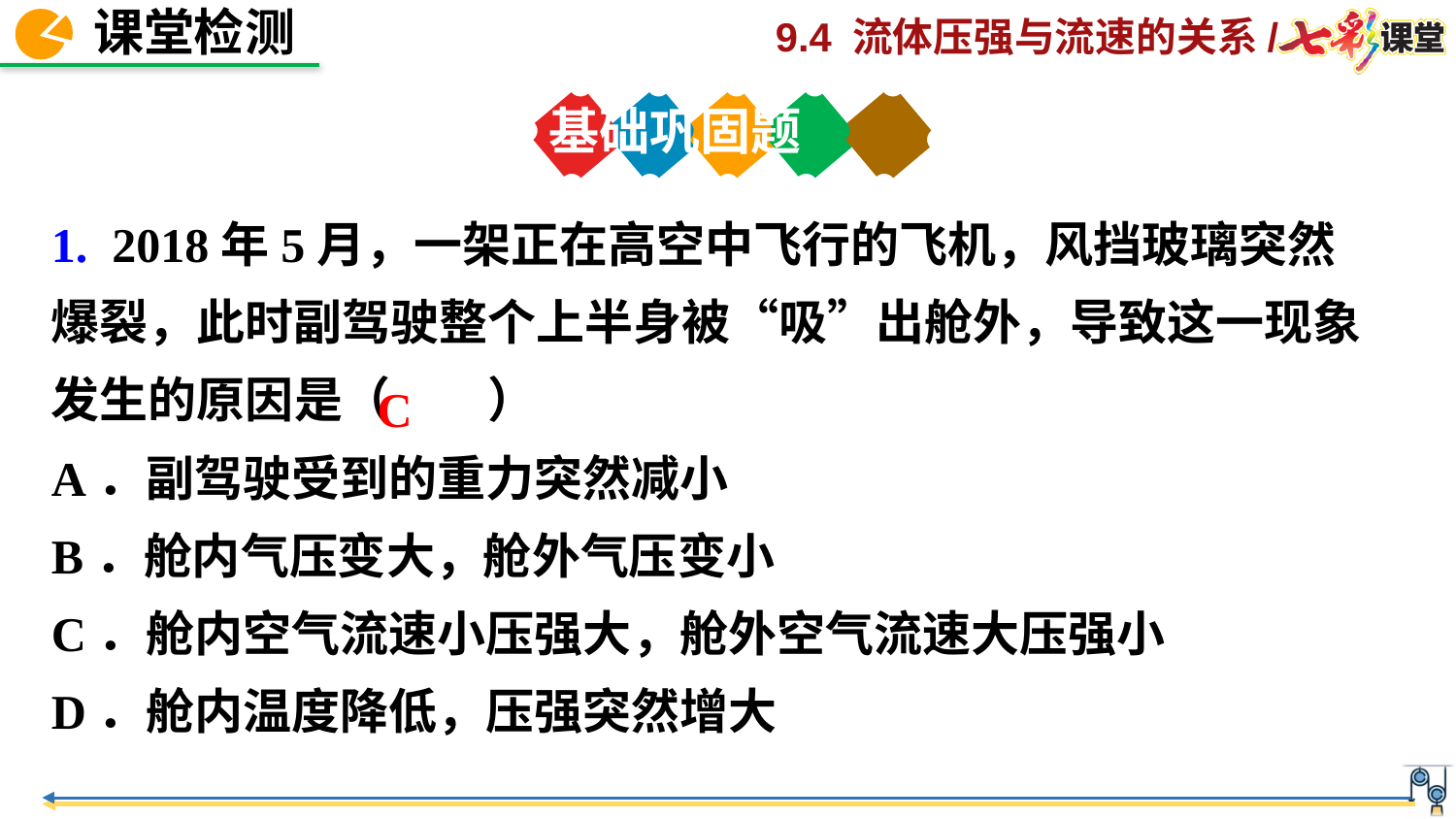

基础巩固题

1.  2018年5月，一架正在高空中飞行的飞机，风挡玻璃突然爆裂，此时副驾驶整个上半身被“吸”出舱外，导致这一现象发生的原因是（　　）
A．副驾驶受到的重力突然减小
B．舱内气压变大，舱外气压变小
C．舱内空气流速小压强大，舱外空气流速大压强小
D．舱内温度降低，压强突然增大
C